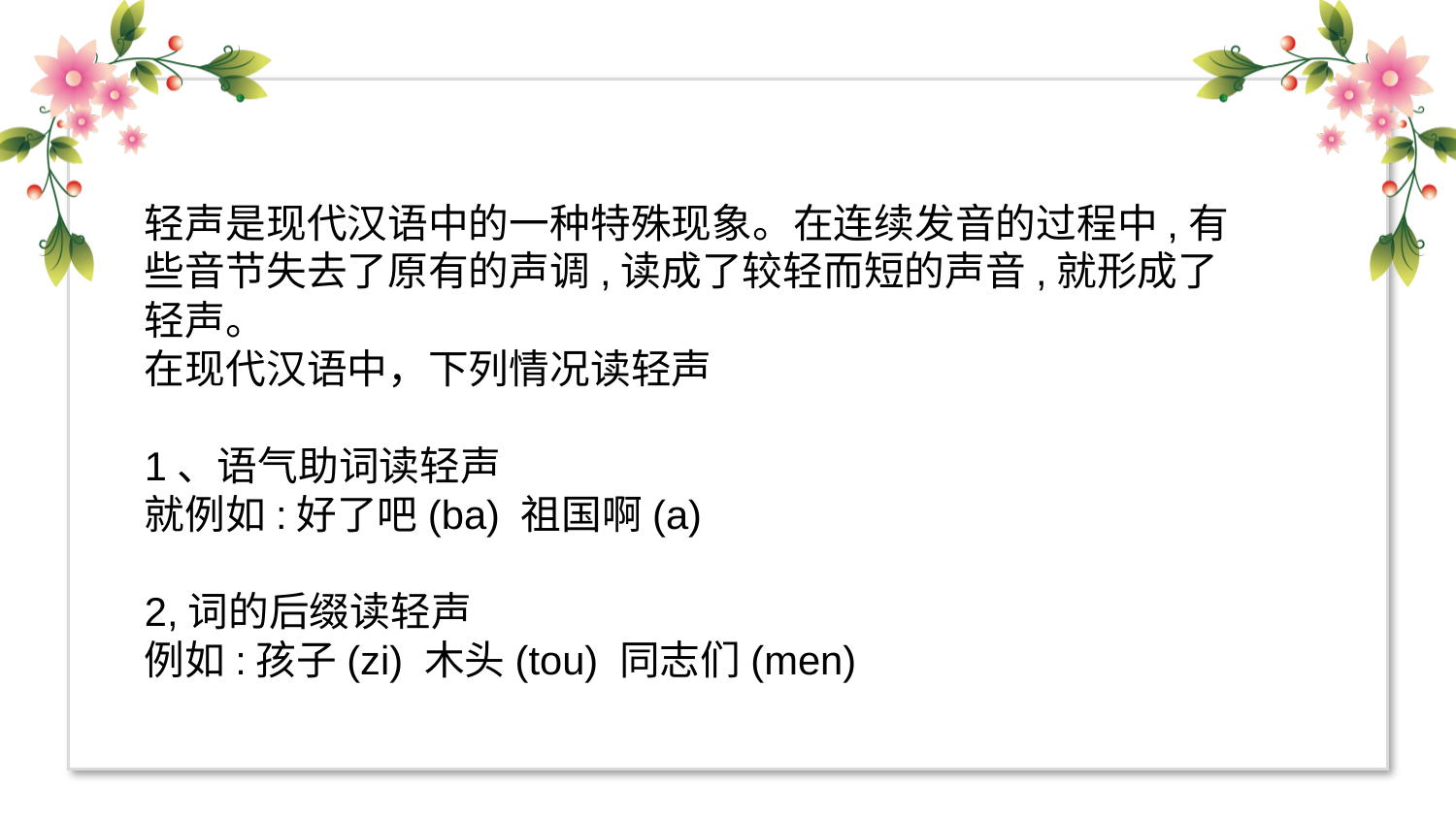

轻声是现代汉语中的一种特殊现象。在连续发音的过程中,有些音节失去了原有的声调,读成了较轻而短的声音,就形成了轻声。
在现代汉语中，下列情况读轻声

1、语气助词读轻声
就例如:好了吧(ba) 祖国啊(a)

2,词的后缀读轻声
例如:孩子(zi) 木头(tou) 同志们(men)